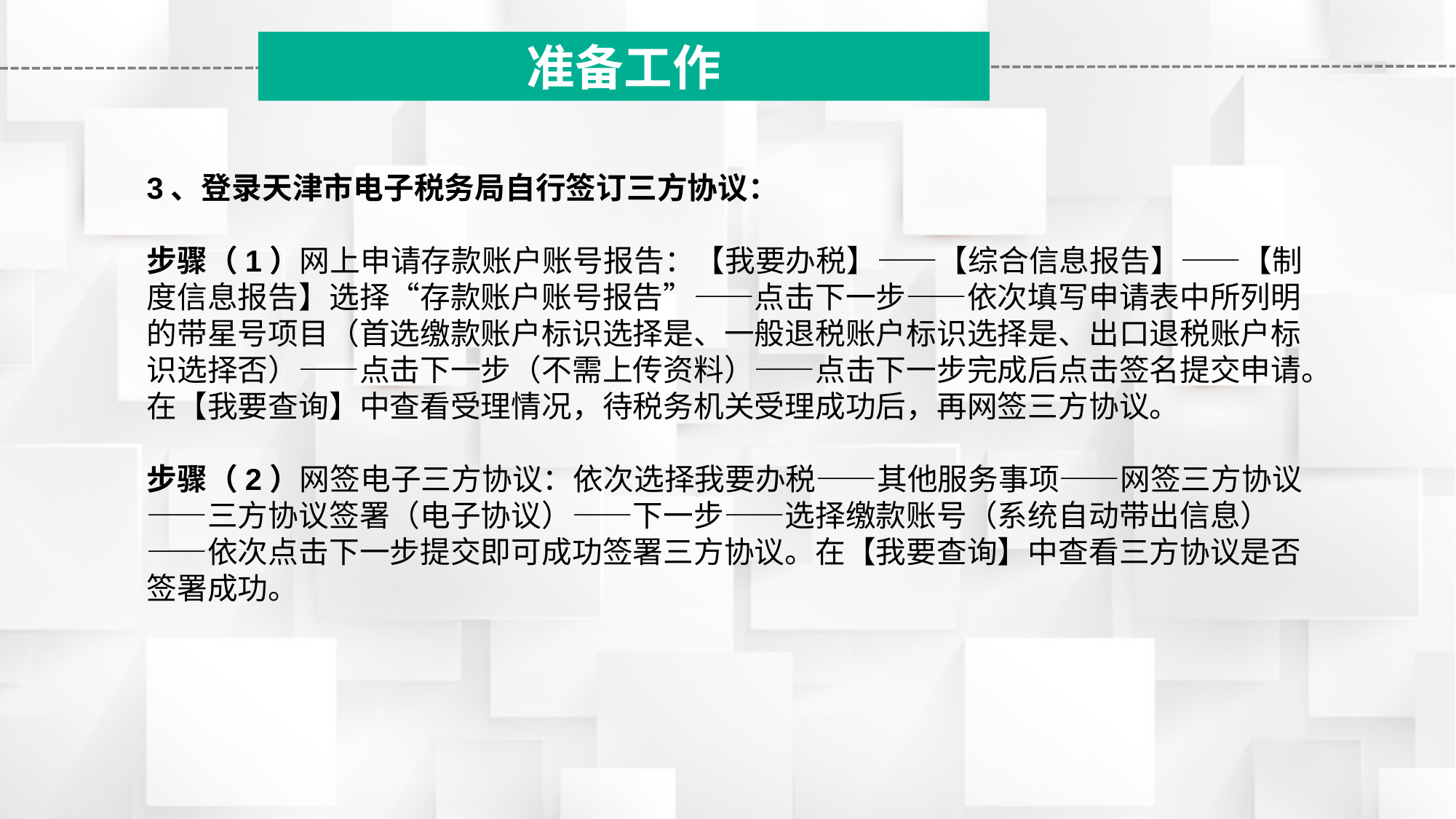

准备工作
3、登录天津市电子税务局自行签订三方协议：

步骤（1）网上申请存款账户账号报告：【我要办税】——【综合信息报告】——【制度信息报告】选择“存款账户账号报告”——点击下一步——依次填写申请表中所列明的带星号项目（首选缴款账户标识选择是、一般退税账户标识选择是、出口退税账户标识选择否）——点击下一步（不需上传资料）——点击下一步完成后点击签名提交申请。在【我要查询】中查看受理情况，待税务机关受理成功后，再网签三方协议。

步骤（2）网签电子三方协议：依次选择我要办税——其他服务事项——网签三方协议——三方协议签署（电子协议）——下一步——选择缴款账号（系统自动带出信息）——依次点击下一步提交即可成功签署三方协议。在【我要查询】中查看三方协议是否签署成功。